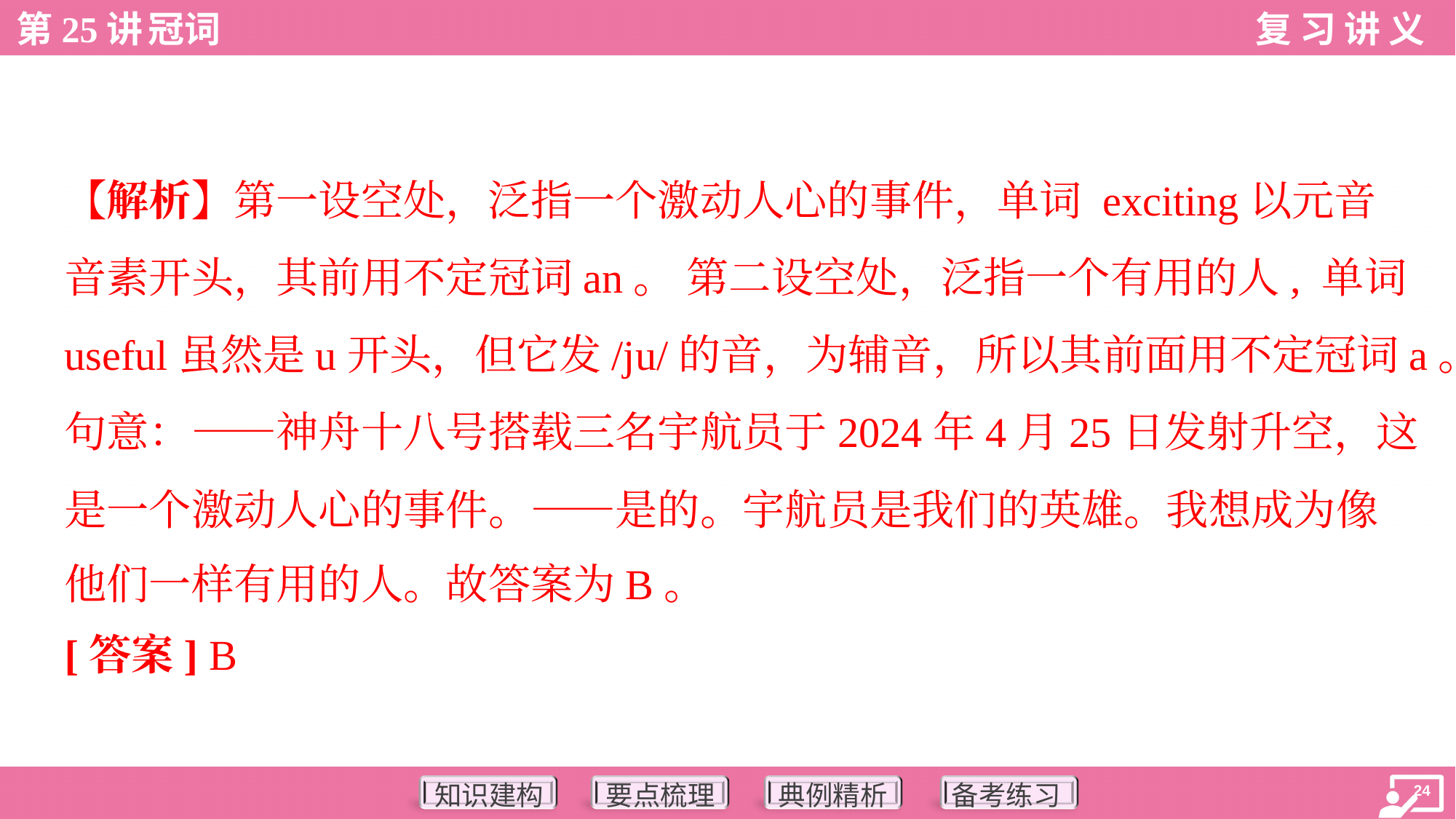

【解析】第一设空处，泛指一个激动人心的事件，单词 exciting以元音
音素开头，其前用不定冠词an。 第二设空处，泛指一个有用的人, 单词
useful虽然是u开头，但它发/ju/的音，为辅音，所以其前面用不定冠词a。
句意：——神舟十八号搭载三名宇航员于2024年4月25日发射升空，这
是一个激动人心的事件。——是的。宇航员是我们的英雄。我想成为像
他们一样有用的人。故答案为B。
[答案] B